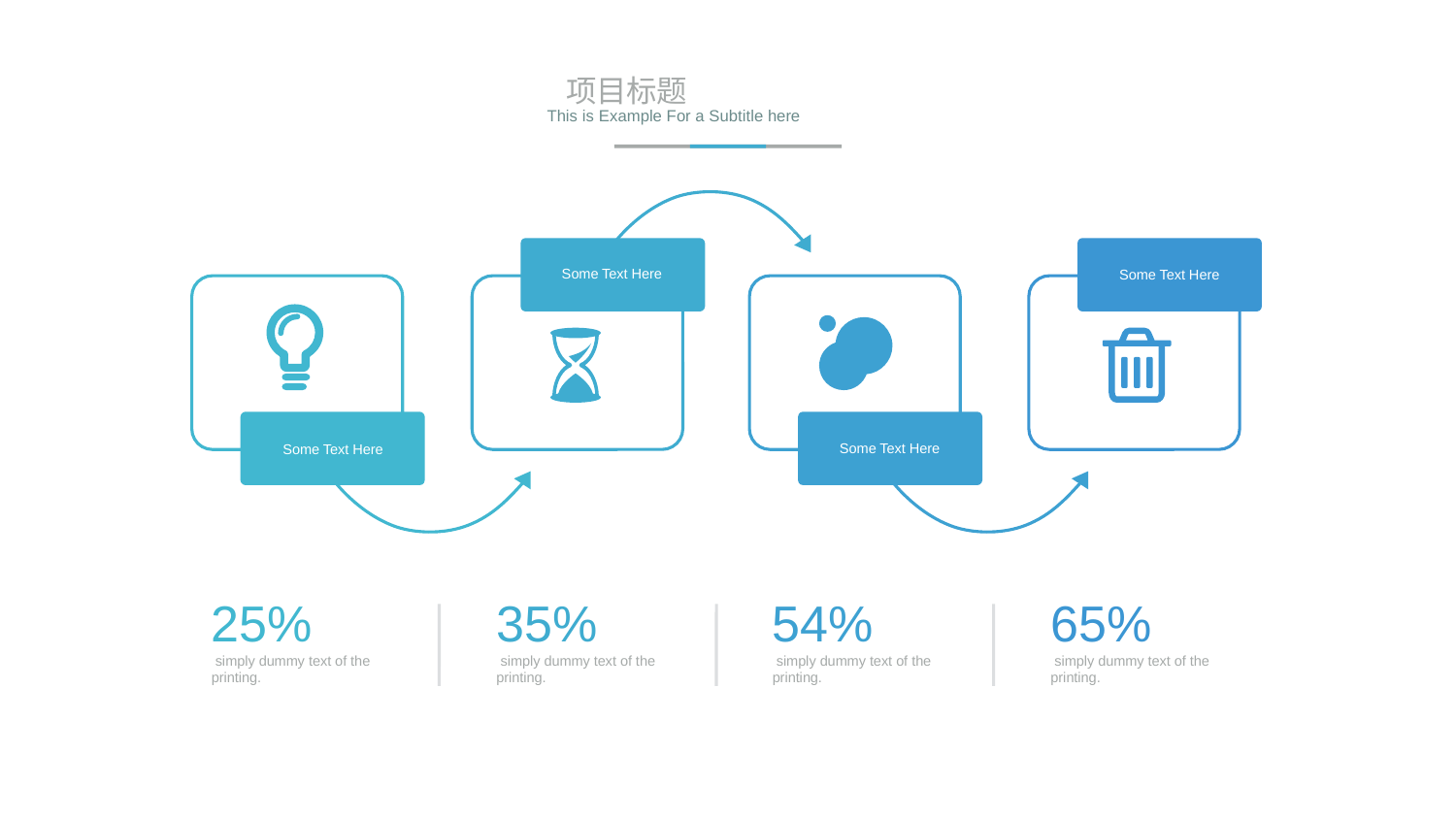

27
项目标题
This is Example For a Subtitle here

Some Text Here

Some Text Here

Some Text Here

Some Text Here

25%
 simply dummy text of the printing.
35%
 simply dummy text of the printing.
54%
 simply dummy text of the printing.
65%
 simply dummy text of the printing.